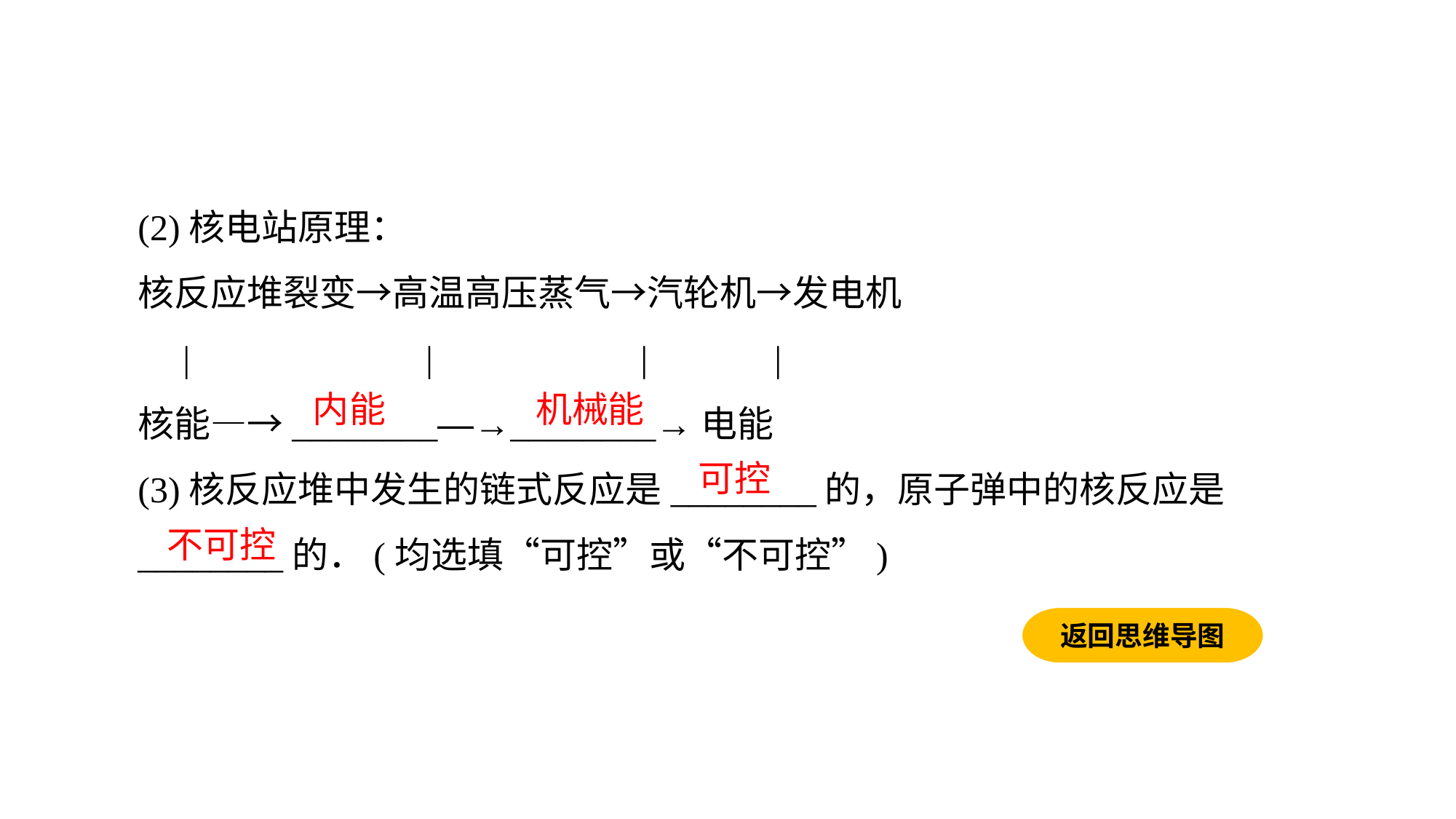

(2)核电站原理：
核反应堆裂变→高温高压蒸气→汽轮机→发电机
　|　　　　　　|　　　 　　|　　　|
核能―→________―→________→电能
(3)核反应堆中发生的链式反应是________的，原子弹中的核反应是________的．(均选填“可控”或“不可控”)
内能
机械能
可控
不可控
返回思维导图